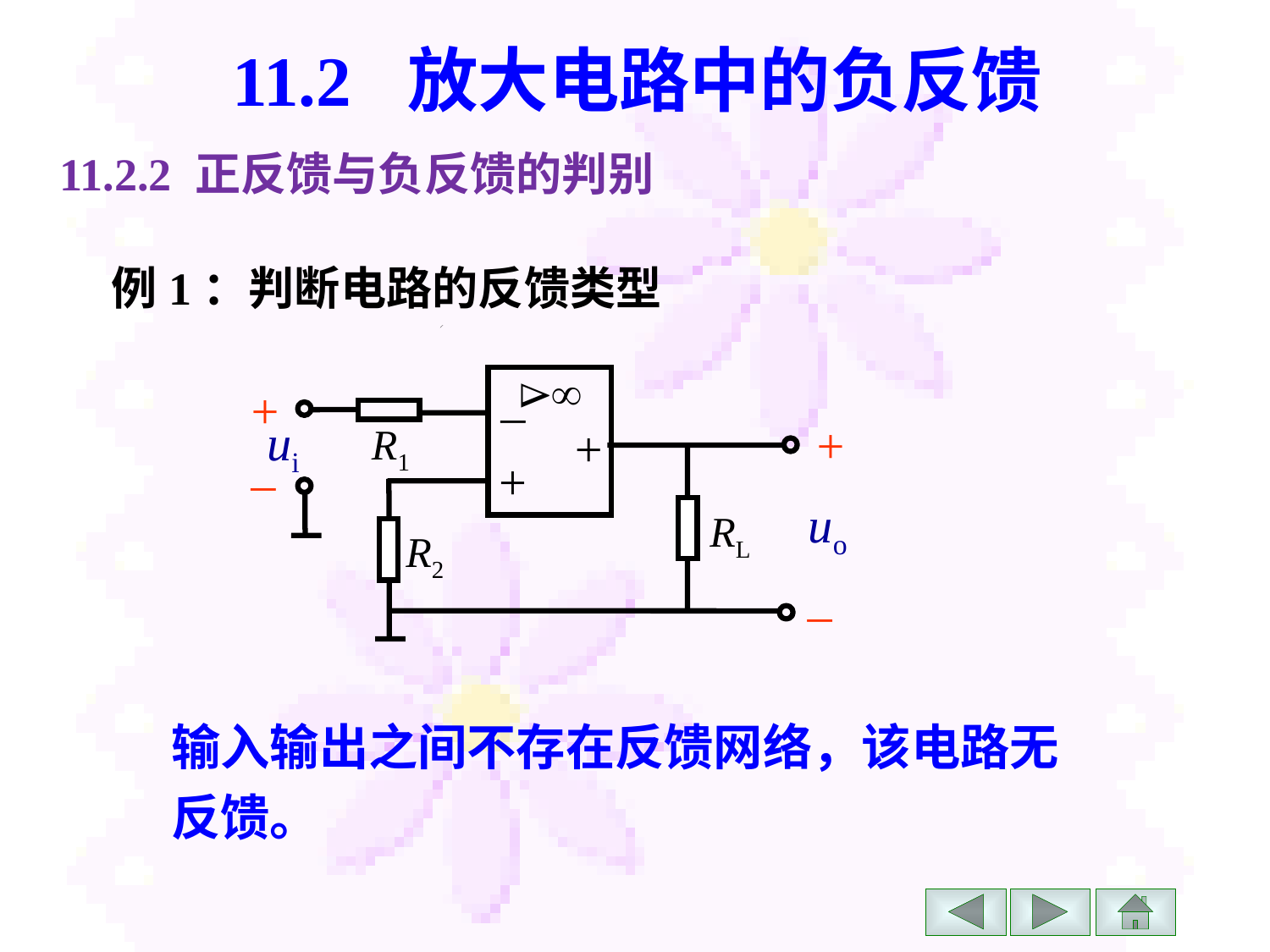

# 11.2  放大电路中的负反馈
11.2.2 正反馈与负反馈的判别
例1：判断电路的反馈类型

∞
Δ

+
–

ui
+

+
R1

+

–

uo
RL

R2

–

输入输出之间不存在反馈网络，该电路无反馈。